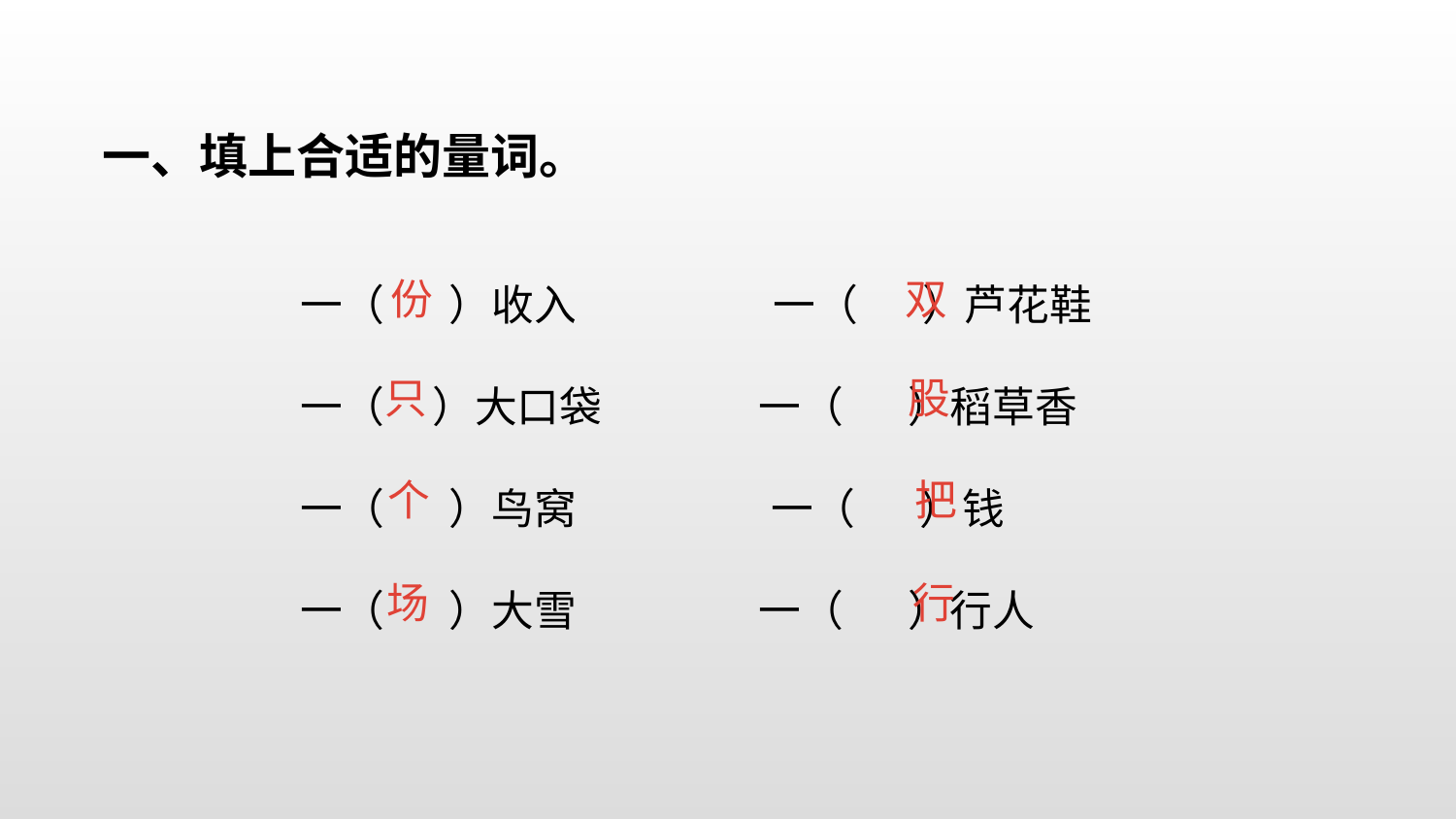

一、填上合适的量词。
  一（   ）收入                 一（   ）芦花鞋
  一（     ）大口袋              一（   ）稻草香
  一（   ）鸟窝                  一（   ）钱
  一（   ）大雪                  一（   ）行人
份
双
只
股
个
把
场
行